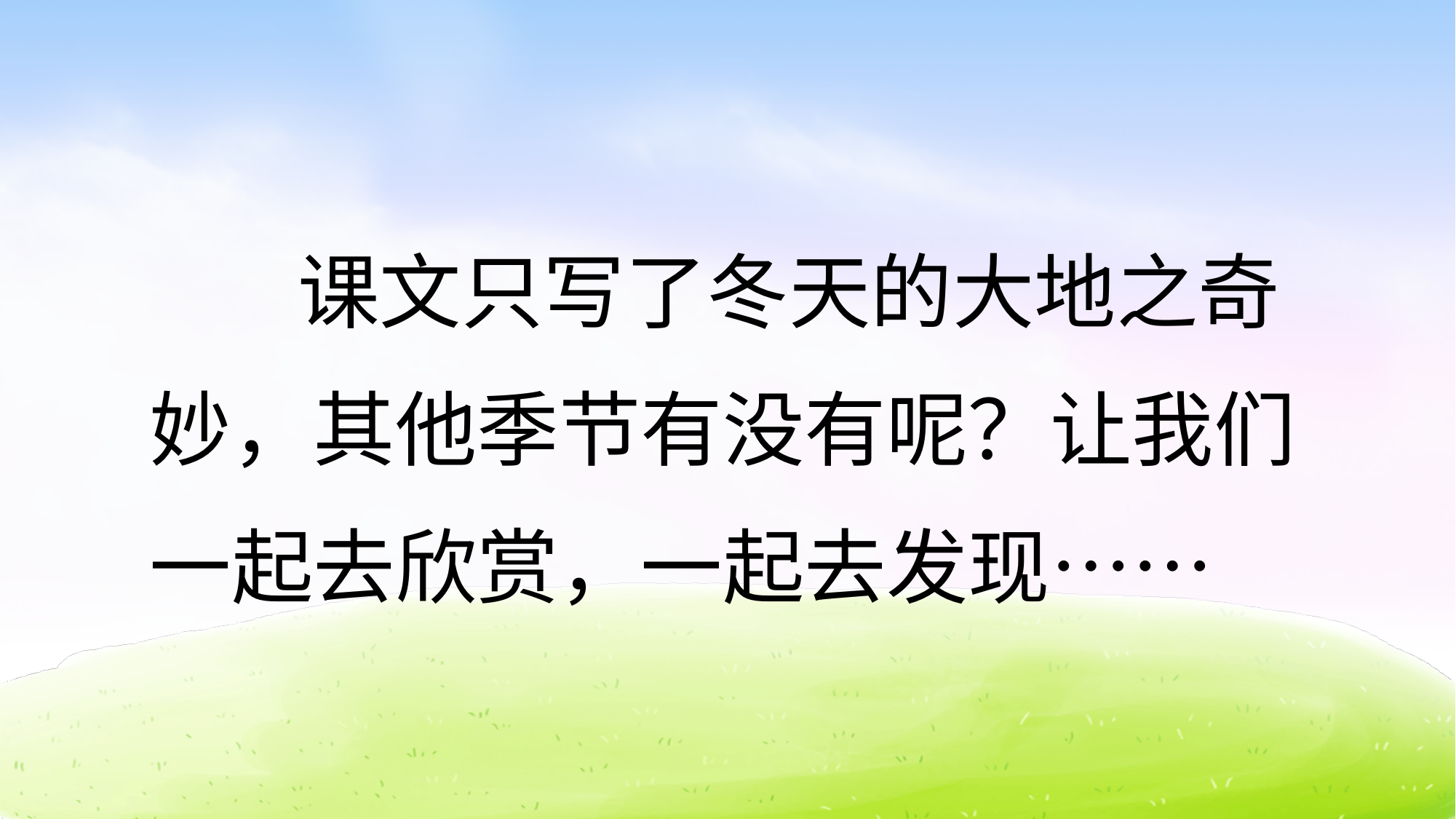

课文只写了冬天的大地之奇妙，其他季节有没有呢？让我们一起去欣赏，一起去发现……